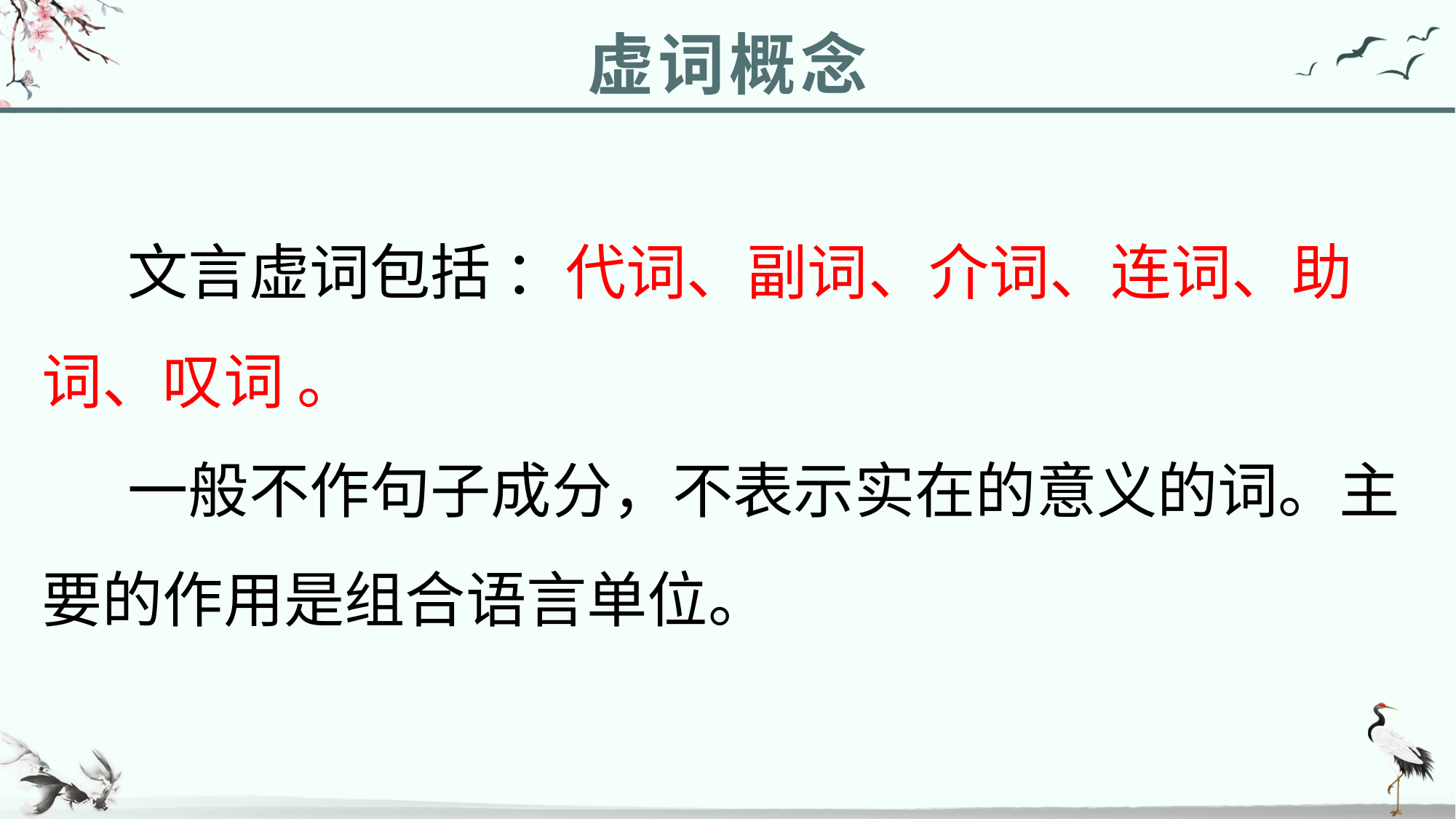

虚词概念

文言虚词包括 ：代词、副词、介词、连词、助词、叹词 。
一般不作句子成分，不表示实在的意义的词。主要的作用是组合语言单位。